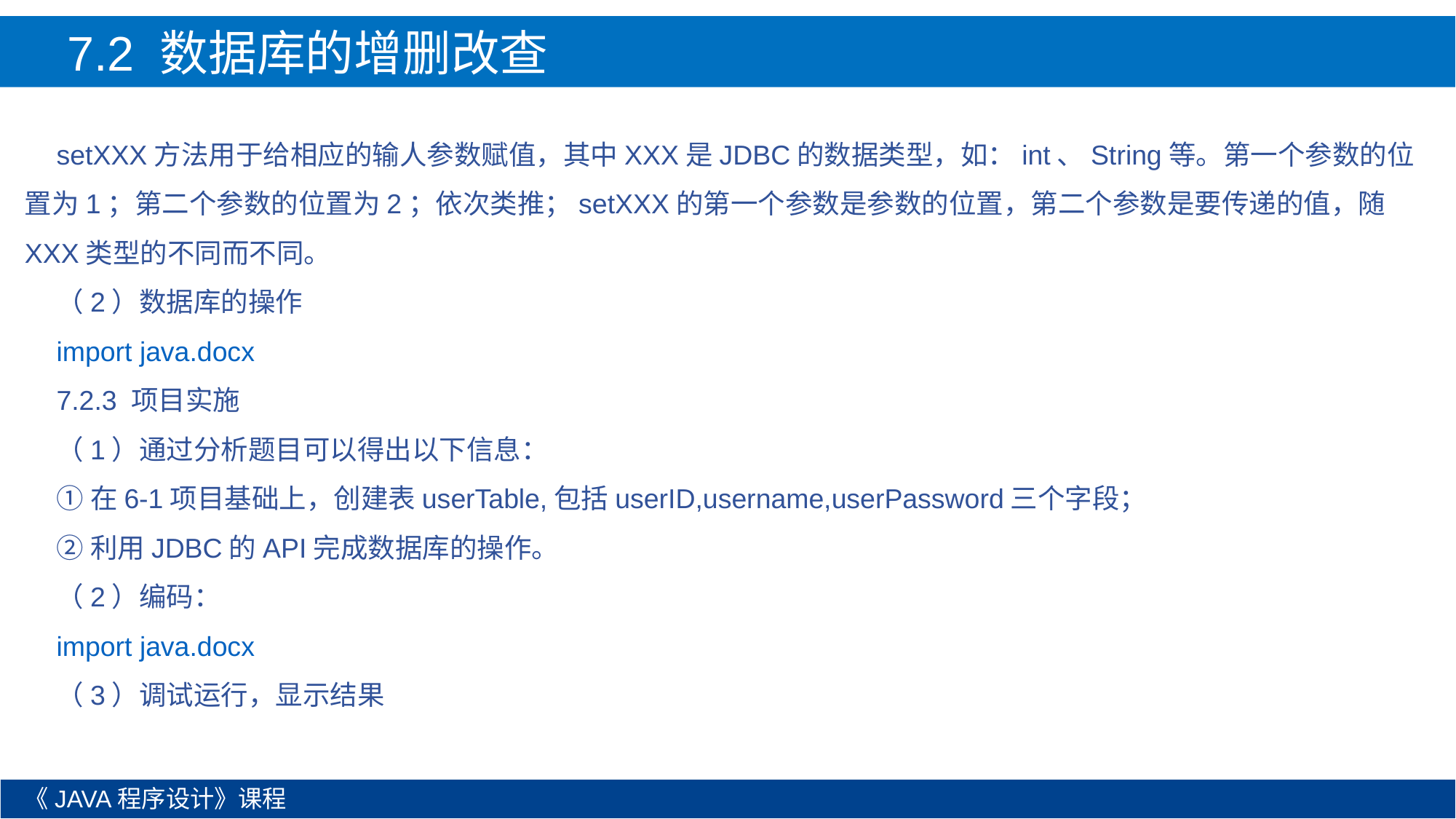

7.2 数据库的增删改查
setXXX方法用于给相应的输人参数赋值，其中XXX是JDBC的数据类型，如：int、String等。第一个参数的位置为1；第二个参数的位置为2；依次类推；setXXX的第一个参数是参数的位置，第二个参数是要传递的值，随XXX类型的不同而不同。
（2）数据库的操作
import java.docx
7.2.3 项目实施
（1）通过分析题目可以得出以下信息：
①在6-1项目基础上，创建表userTable,包括userID,username,userPassword三个字段；
②利用JDBC的API完成数据库的操作。
（2）编码：
import java.docx
（3）调试运行，显示结果
《JAVA程序设计》课程